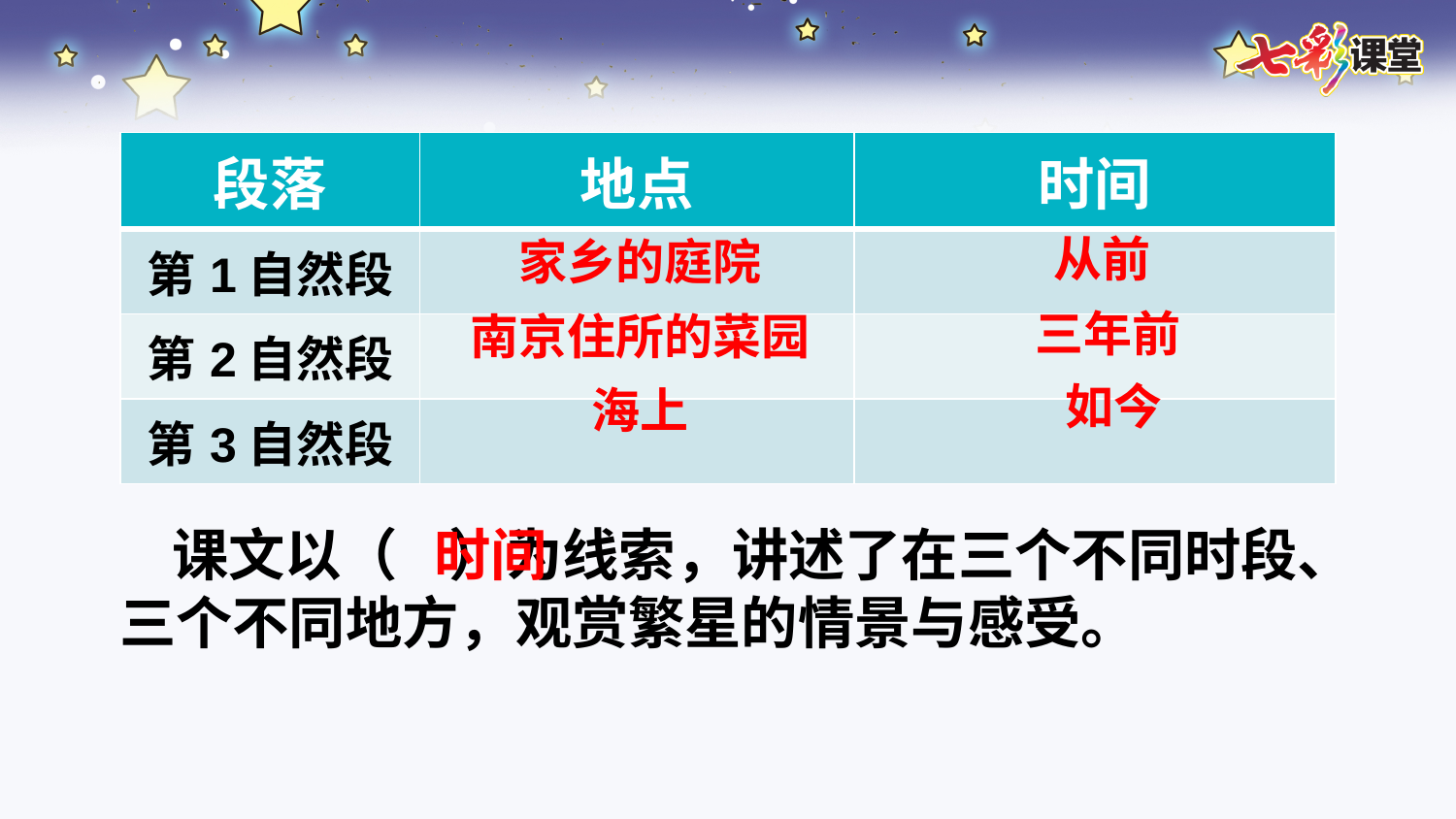

| 段落 | 地点 | 时间 |
| --- | --- | --- |
| 第1自然段 |  |  |
| 第2自然段 |  |  |
| 第3自然段 |  |  |
从前
家乡的庭院
三年前
南京住所的菜园
如今
海上
时间
   课文以（    ）为线索，讲述了在三个不同时段、三个不同地方，观赏繁星的情景与感受。